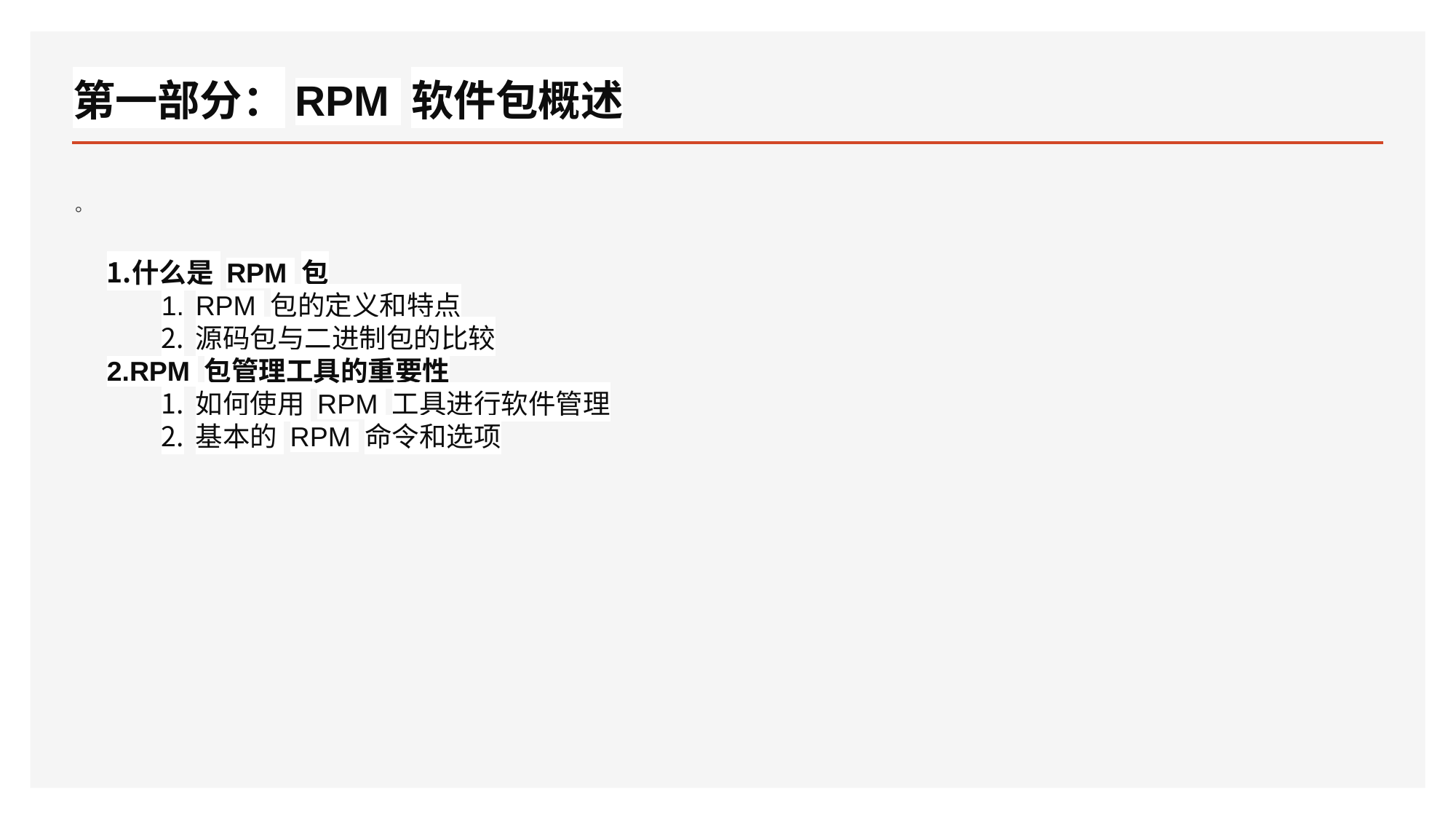

# 第一部分：RPM 软件包概述
。
什么是 RPM 包
RPM 包的定义和特点
源码包与二进制包的比较
RPM 包管理工具的重要性
如何使用 RPM 工具进行软件管理
基本的 RPM 命令和选项